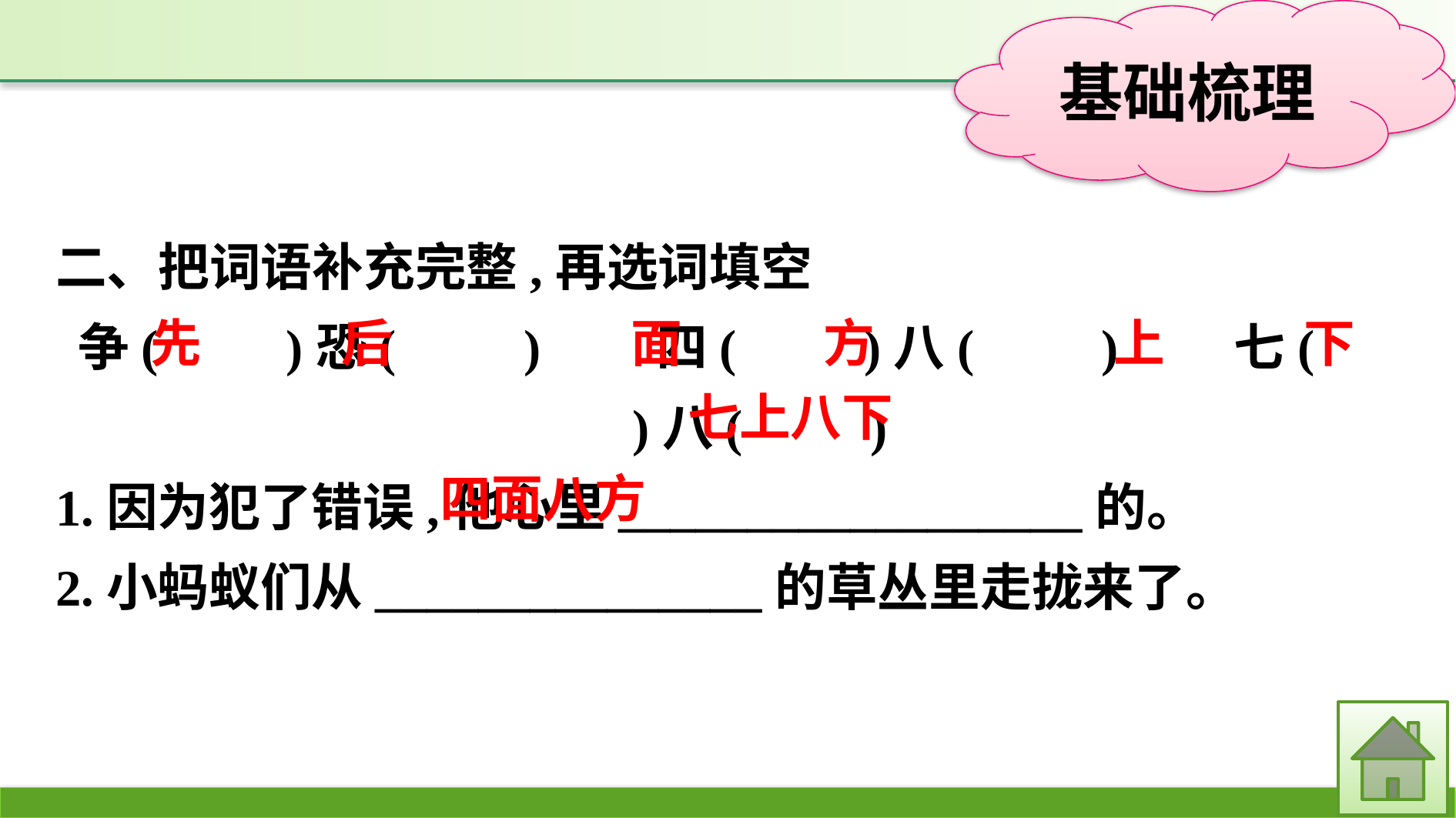

二、把词语补充完整,再选词填空
争(　　)恐(　　)　　四(　　)八(　　)　　七(　　)八(　　)
1.因为犯了错误,他心里__________________的。
2.小蚂蚁们从_______________的草丛里走拢来了。
面
方
下
上
后
先
七上八下
四面八方